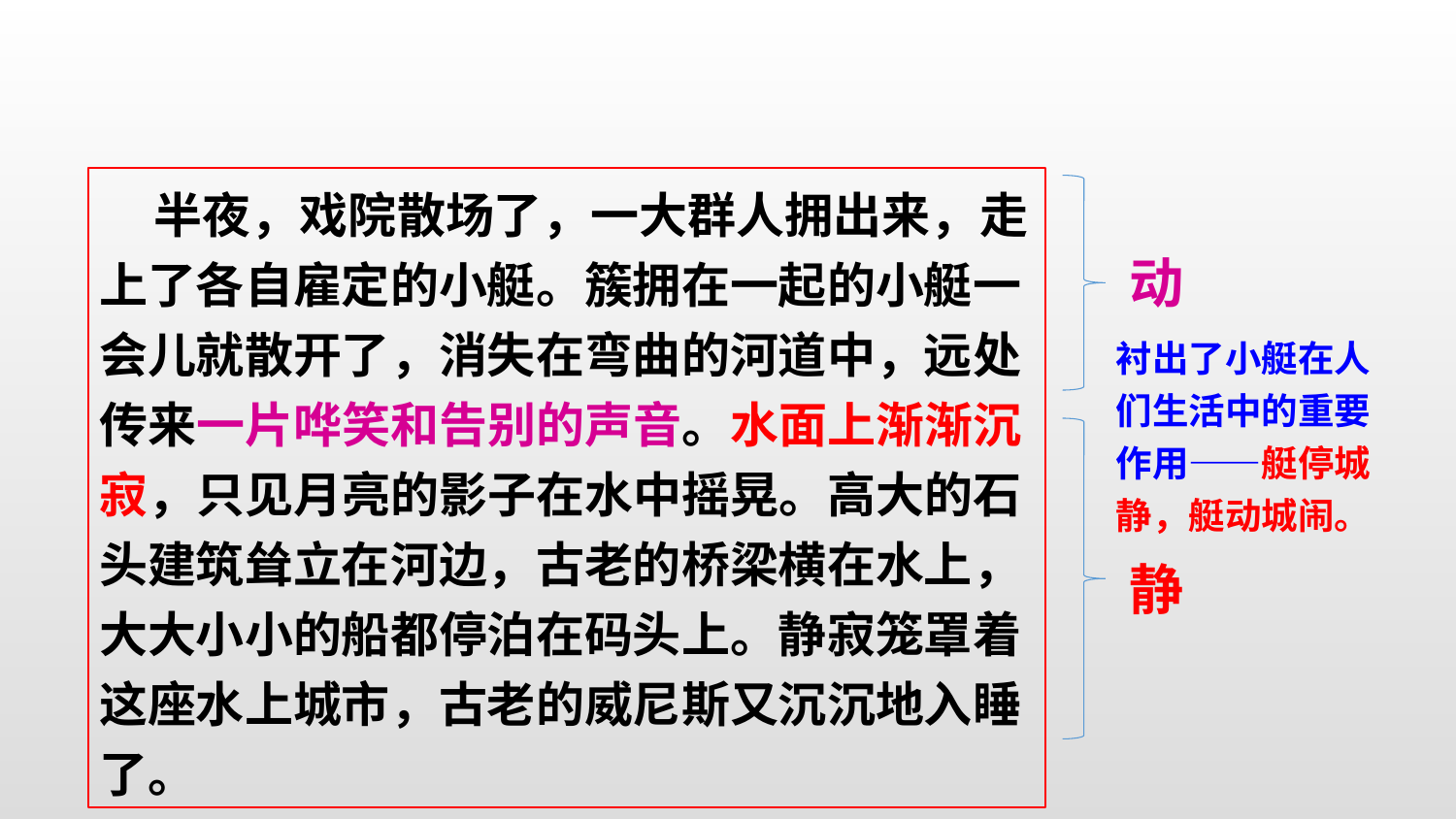

半夜，戏院散场了，一大群人拥出来，走上了各自雇定的小艇。簇拥在一起的小艇一会儿就散开了，消失在弯曲的河道中，远处传来一片哗笑和告别的声音。水面上渐渐沉寂，只见月亮的影子在水中摇晃。高大的石头建筑耸立在河边，古老的桥梁横在水上，大大小小的船都停泊在码头上。静寂笼罩着这座水上城市，古老的威尼斯又沉沉地入睡了。

动
衬出了小艇在人们生活中的重要作用——艇停城静，艇动城闹。

静